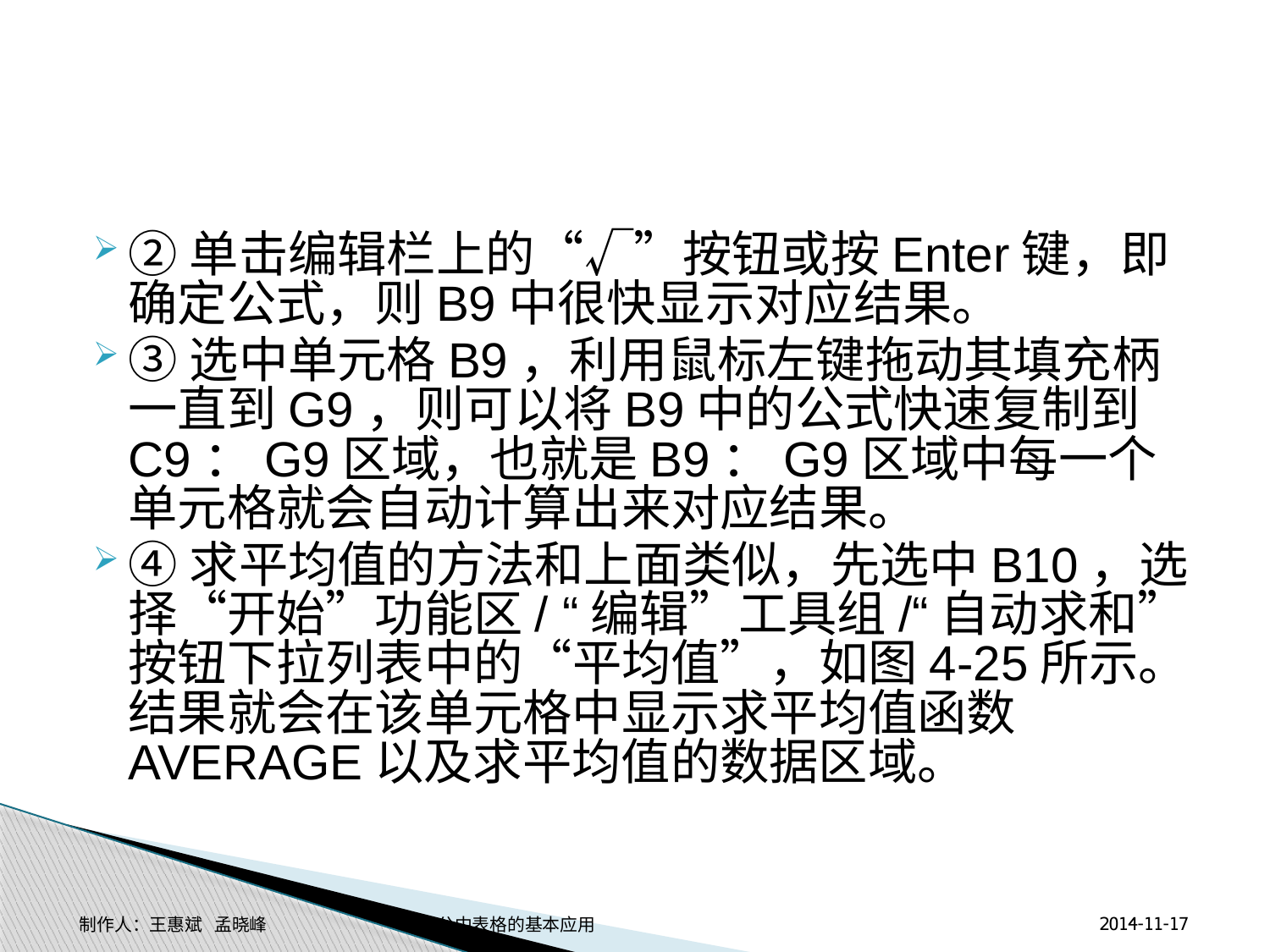

#
②单击编辑栏上的“√”按钮或按Enter键，即确定公式，则B9中很快显示对应结果。
③选中单元格B9，利用鼠标左键拖动其填充柄一直到G9，则可以将B9中的公式快速复制到C9：G9区域，也就是B9：G9区域中每一个单元格就会自动计算出来对应结果。
④求平均值的方法和上面类似，先选中B10，选择“开始”功能区/ “编辑”工具组/“自动求和”按钮下拉列表中的“平均值”，如图4-25所示。结果就会在该单元格中显示求平均值函数AVERAGE以及求平均值的数据区域。
2014-11-17
制作人：王惠斌   孟晓峰                                      办公中表格的基本应用